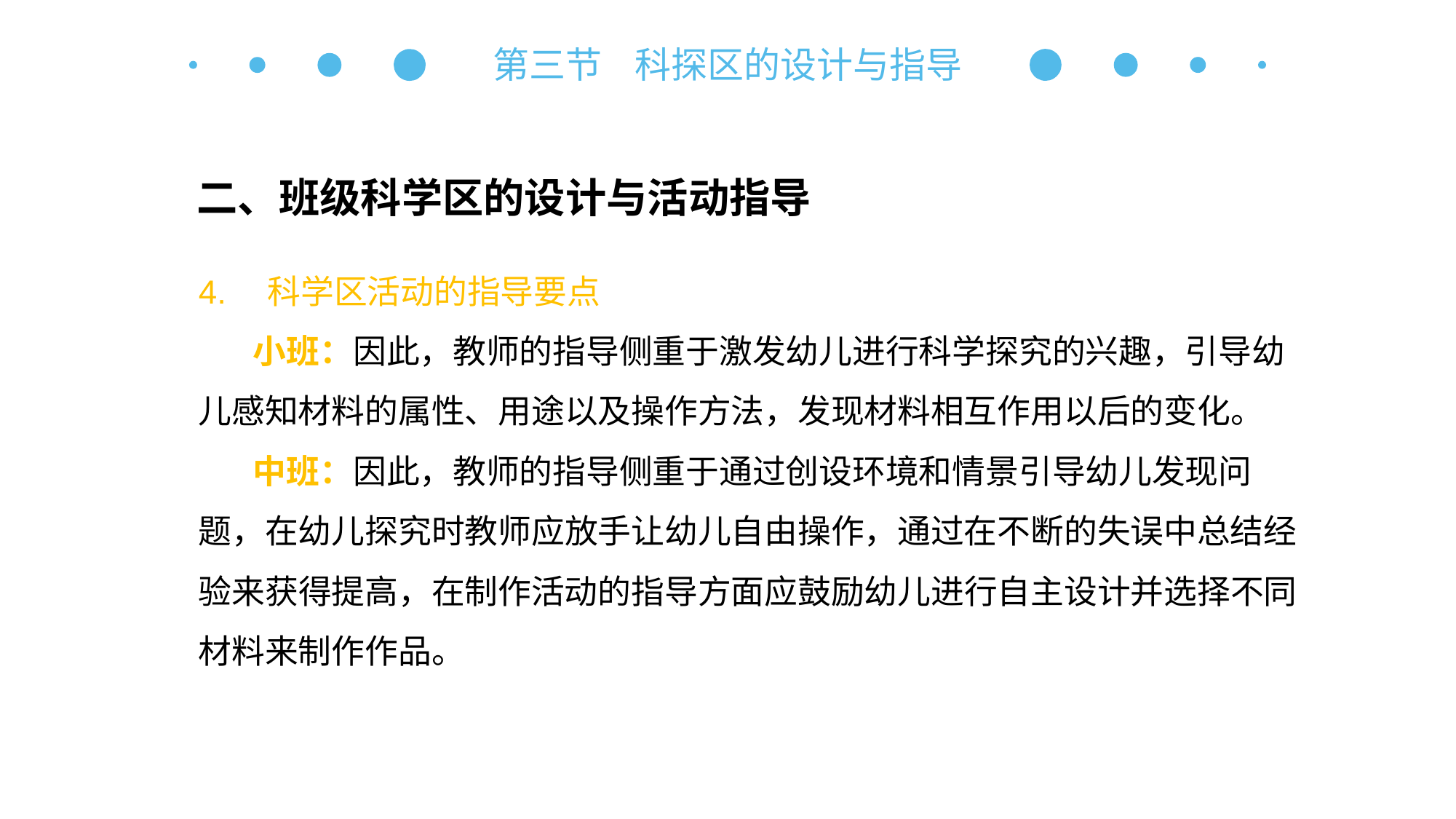

第三节    科探区的设计与指导

二、班级科学区的设计与活动指导
4.　科学区活动的指导要点
小班：因此，教师的指导侧重于激发幼儿进行科学探究的兴趣，引导幼儿感知材料的属性、用途以及操作方法，发现材料相互作用以后的变化。
中班：因此，教师的指导侧重于通过创设环境和情景引导幼儿发现问题，在幼儿探究时教师应放手让幼儿自由操作，通过在不断的失误中总结经验来获得提高，在制作活动的指导方面应鼓励幼儿进行自主设计并选择不同材料来制作作品。